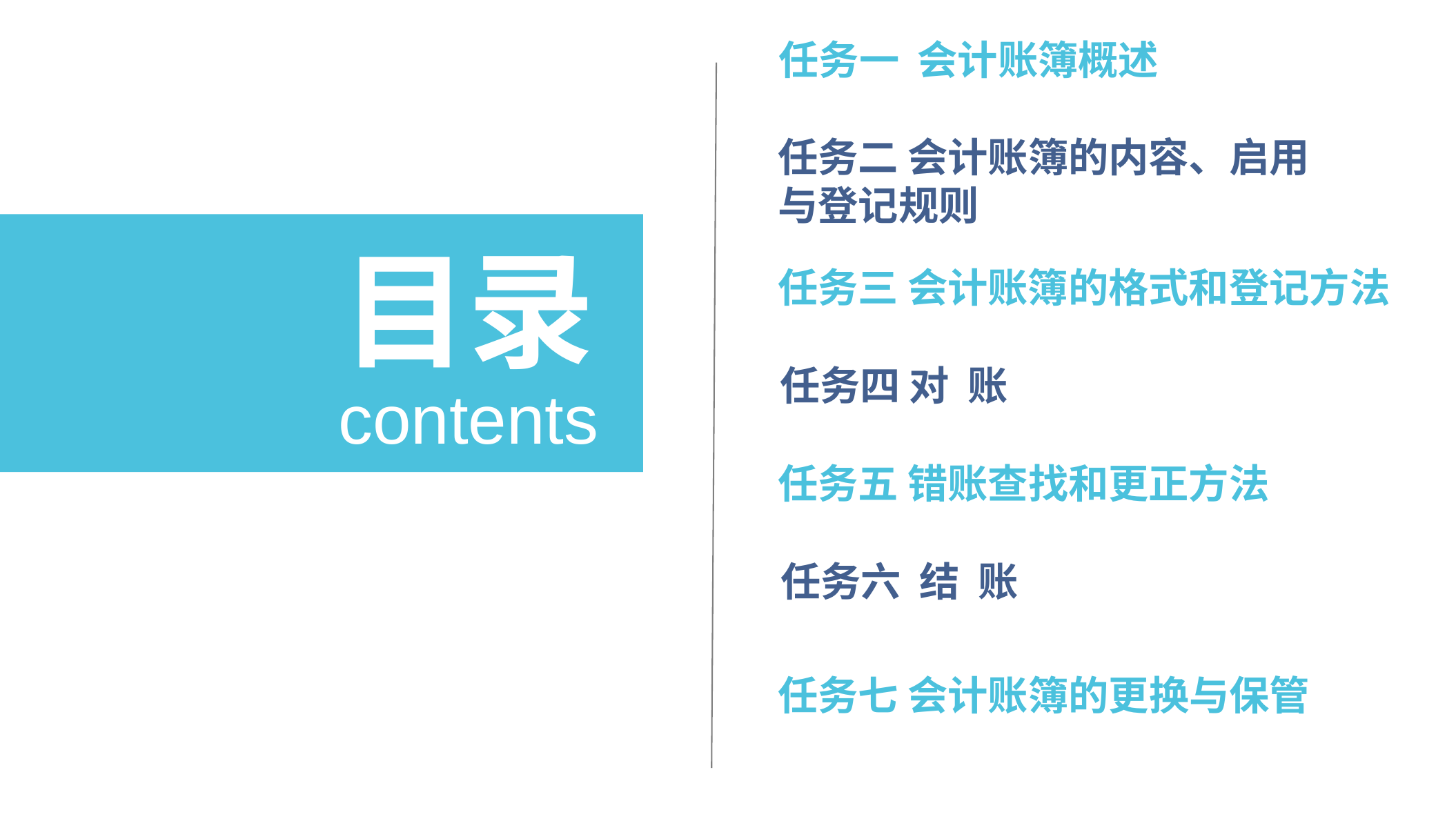

任务一  会计账簿概述

任务二 会计账簿的内容、启用
与登记规则

目录
任务三 会计账簿的格式和登记方法

任务四 对  账

contents
任务五 错账查找和更正方法

任务六  结  账

任务七 会计账簿的更换与保管